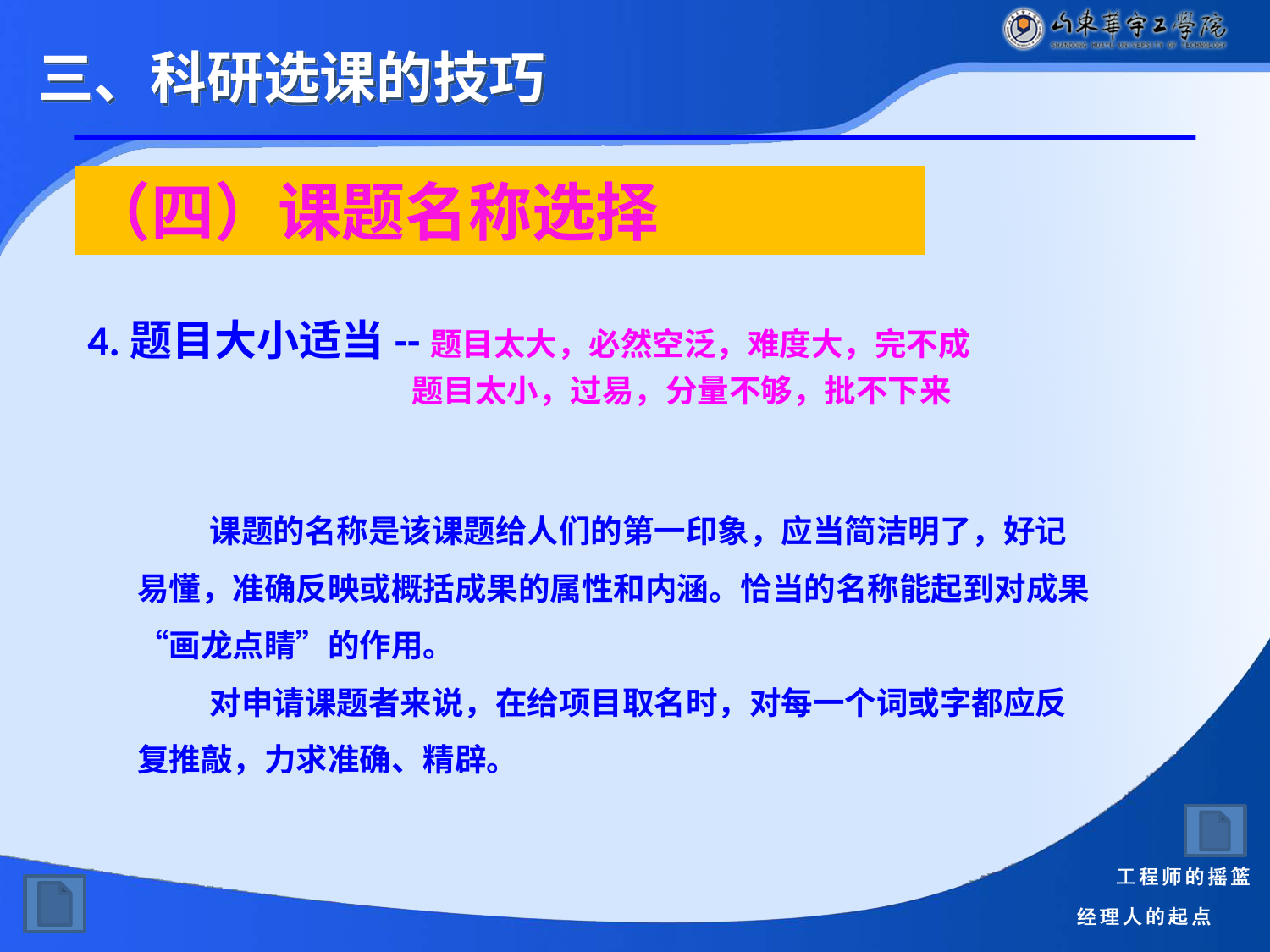

三、科研选课的技巧

（四）课题名称选择
4.题目大小适当--题目太大，必然空泛，难度大，完不成
                                            题目太小，过易，分量不够，批不下来

         课题的名称是该课题给人们的第一印象，应当简洁明了，好记易懂，准确反映或概括成果的属性和内涵。恰当的名称能起到对成果“画龙点睛”的作用。
         对申请课题者来说，在给项目取名时，对每一个词或字都应反复推敲，力求准确、精辟。